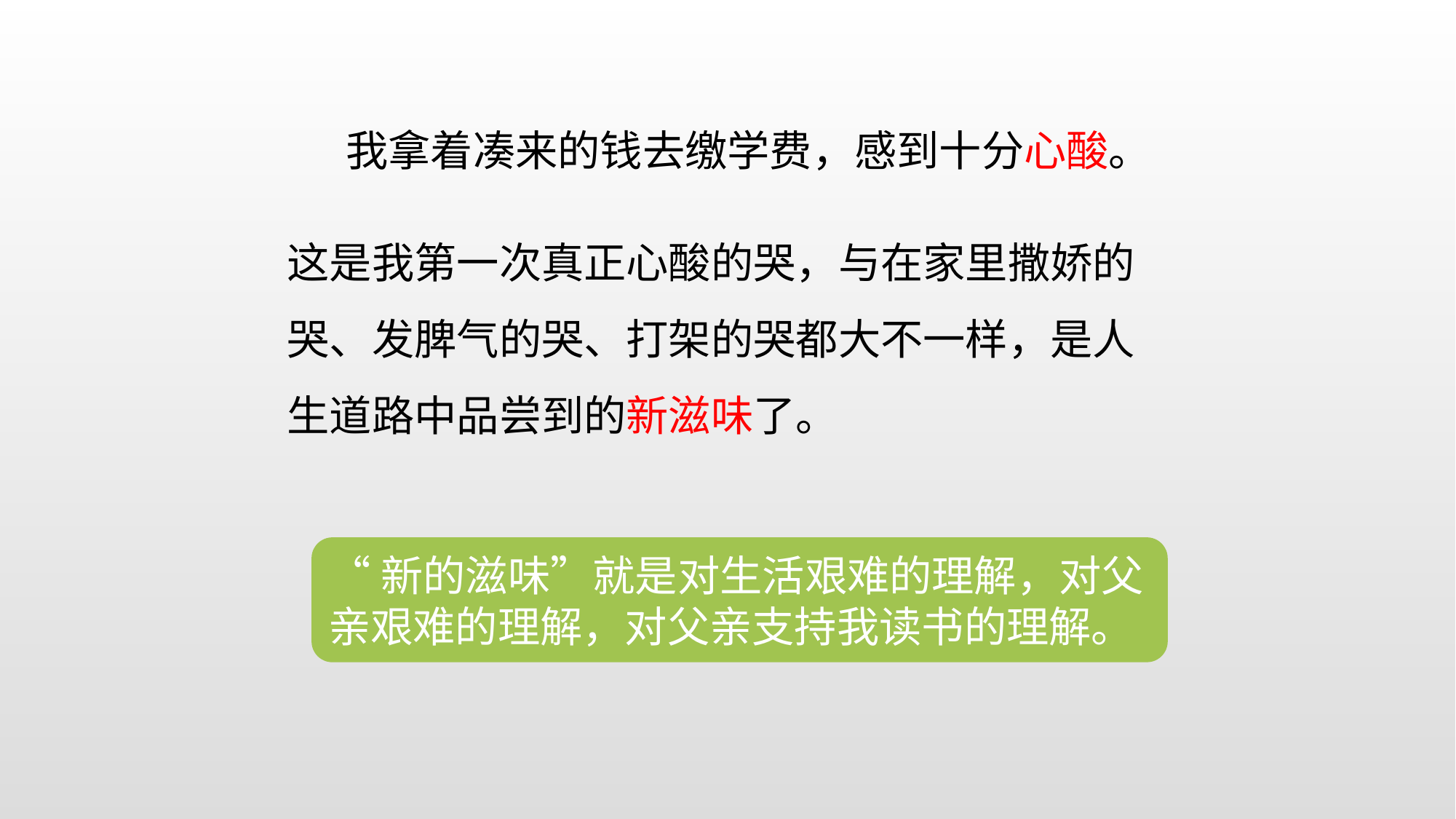

我拿着凑来的钱去缴学费，感到十分心酸。

这是我第一次真正心酸的哭，与在家里撒娇的哭、发脾气的哭、打架的哭都大不一样，是人生道路中品尝到的新滋味了。
“新的滋味”就是对生活艰难的理解，对父亲艰难的理解，对父亲支持我读书的理解。